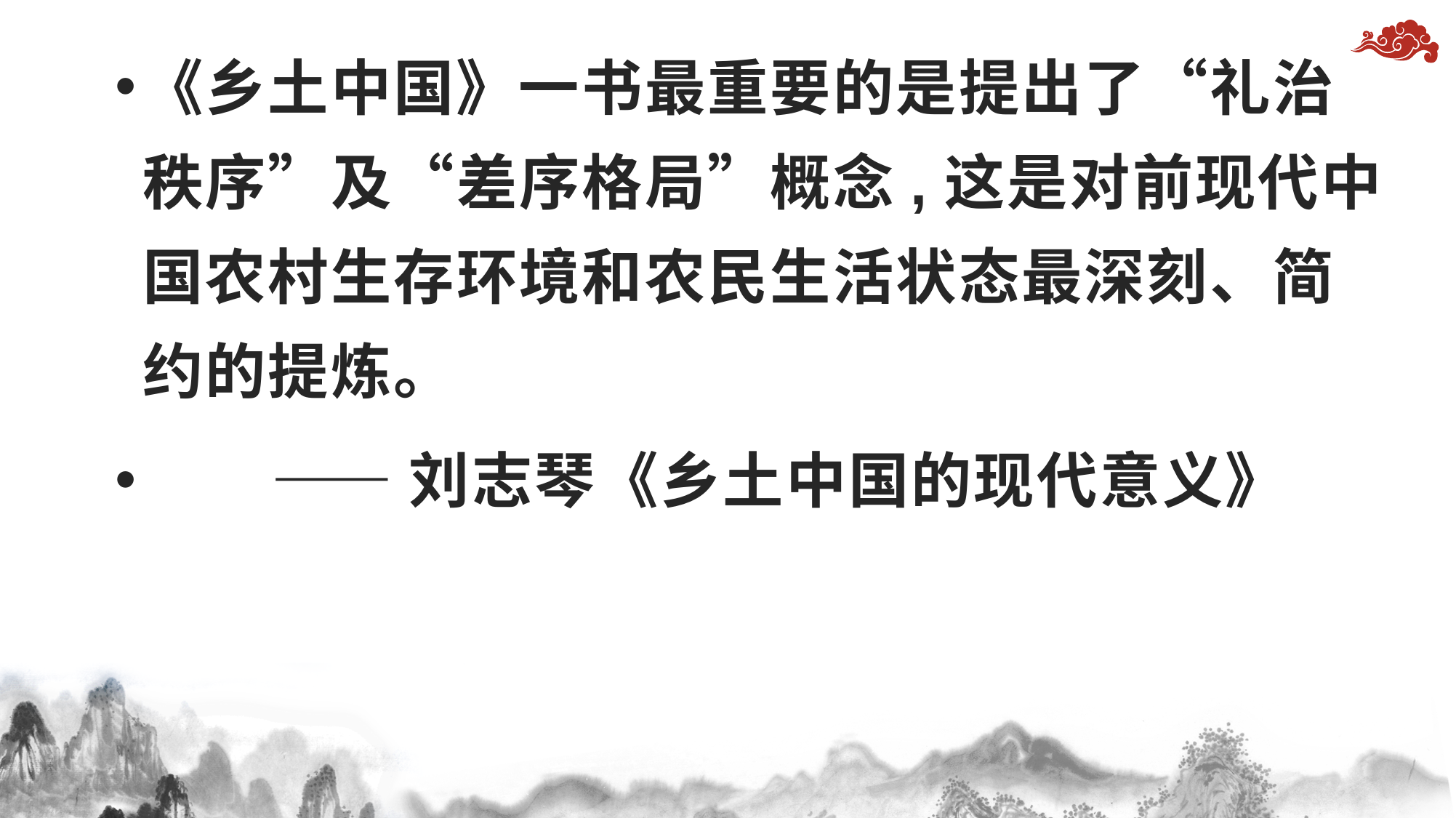

《乡土中国》一书最重要的是提出了“礼治秩序”及“差序格局”概念,这是对前现代中国农村生存环境和农民生活状态最深刻、简约的提炼。
        ——刘志琴《乡土中国的现代意义》
#